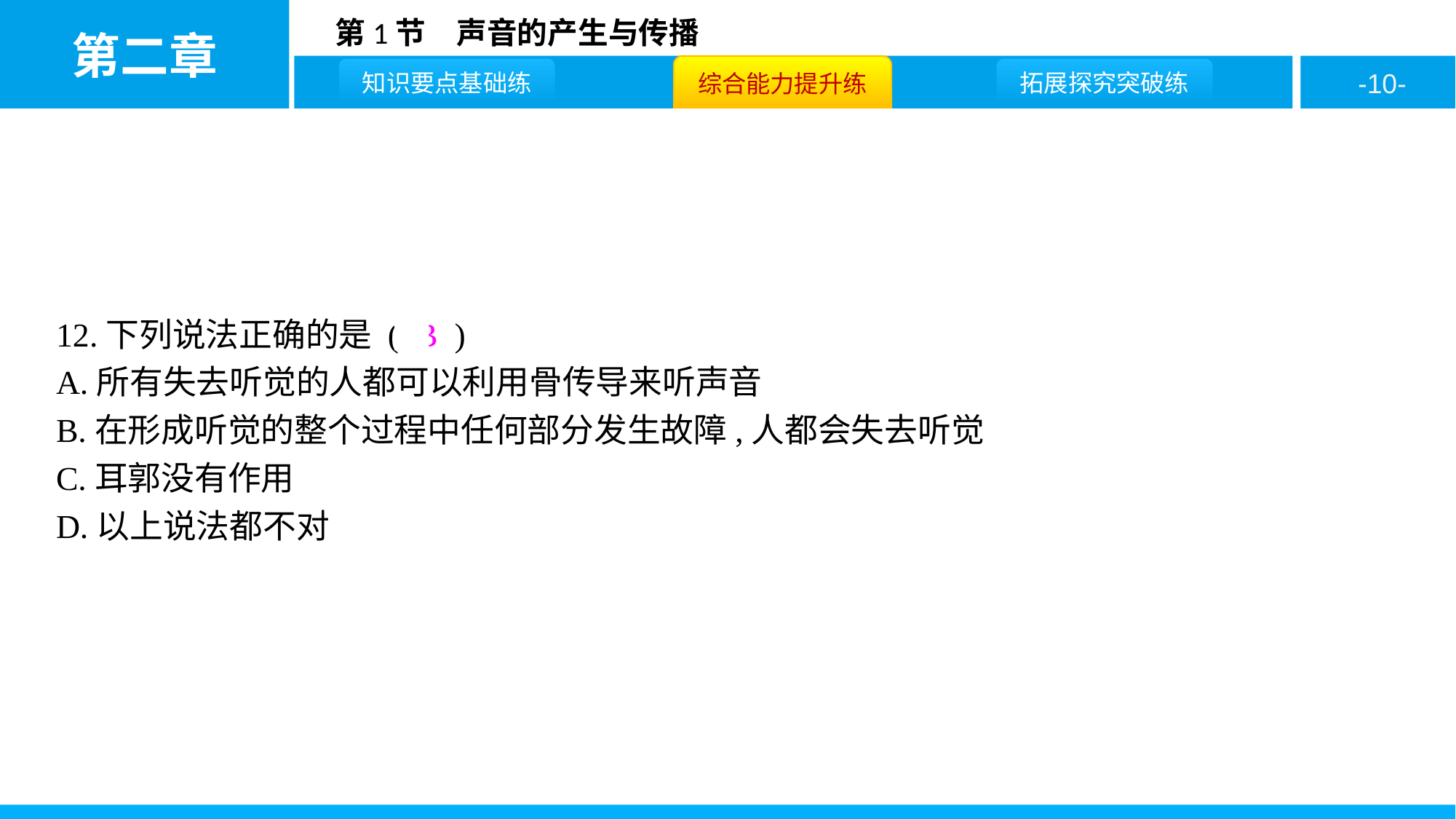

12.下列说法正确的是 (  B  )
A.所有失去听觉的人都可以利用骨传导来听声音
B.在形成听觉的整个过程中任何部分发生故障,人都会失去听觉
C.耳郭没有作用
D.以上说法都不对